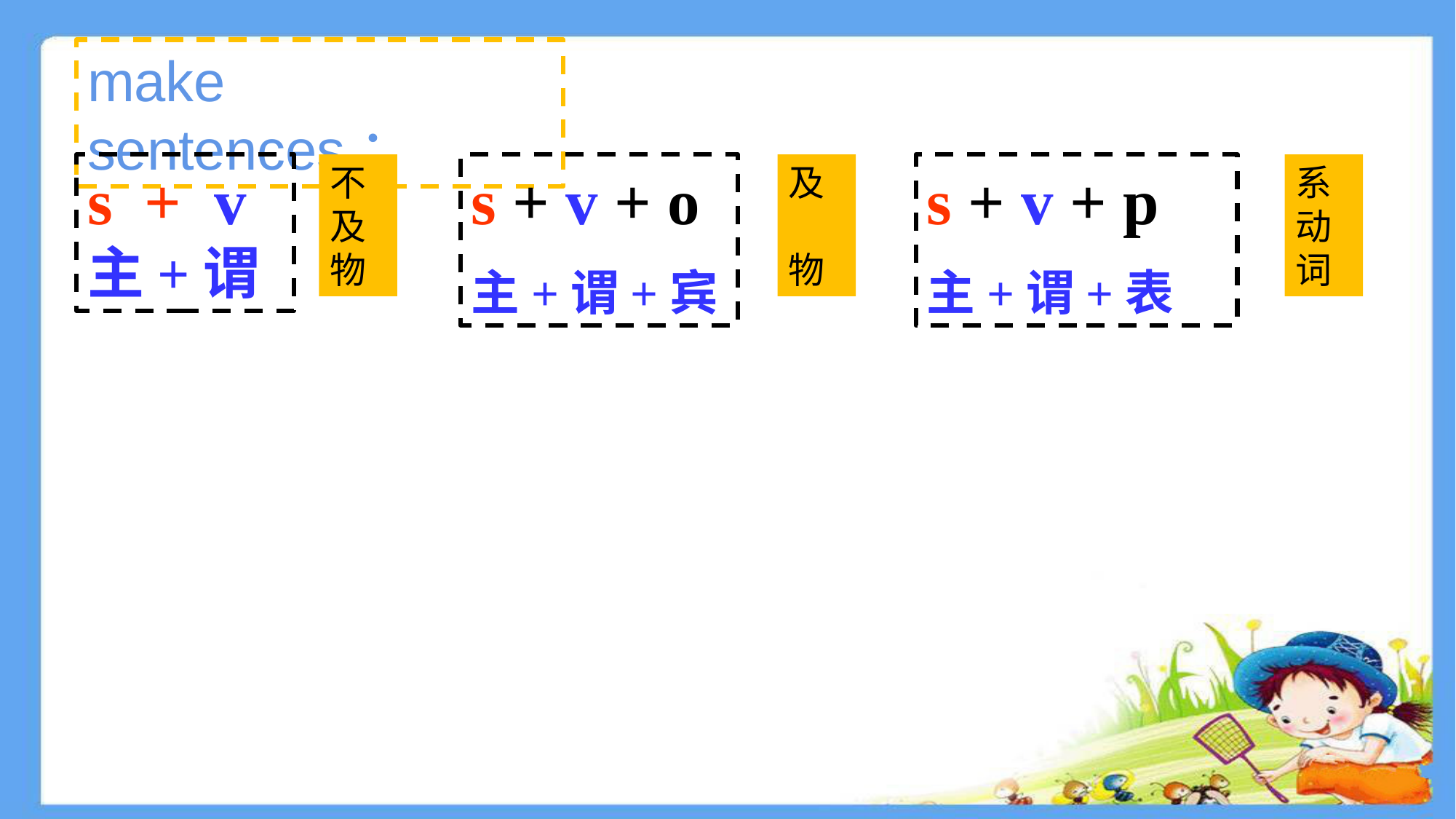

make sentences：
s  +  v
主+谓
不及物
s + v + o
主+谓+宾
及

物
s + v + p
主+谓+表
系动词